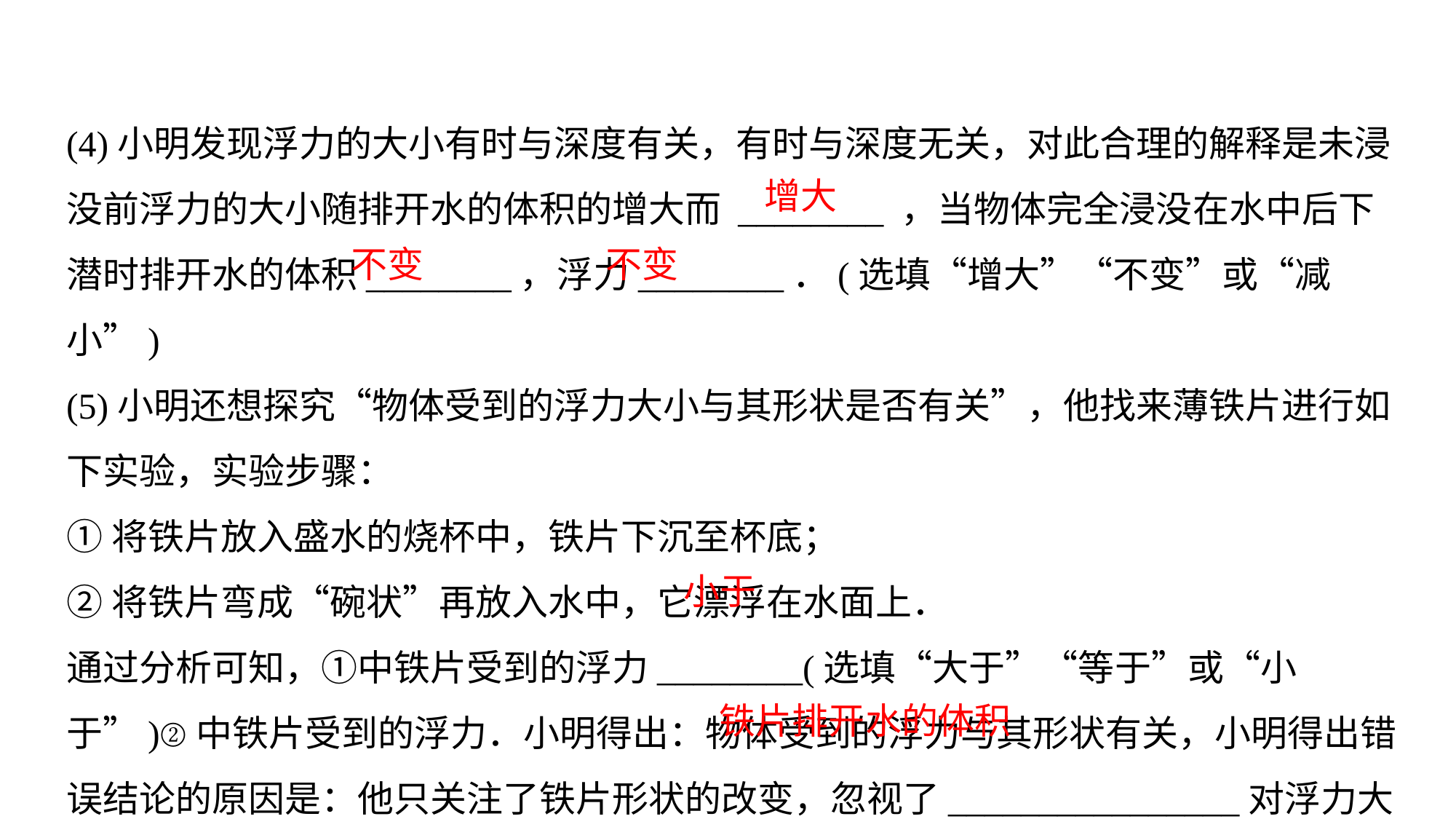

(4)小明发现浮力的大小有时与深度有关，有时与深度无关，对此合理的解释是未浸没前浮力的大小随排开水的体积的增大而 ________ ，当物体完全浸没在水中后下潜时排开水的体积________，浮力________．(选填“增大”“不变”或“减小”)
(5)小明还想探究“物体受到的浮力大小与其形状是否有关”，他找来薄铁片进行如下实验，实验步骤：①将铁片放入盛水的烧杯中，铁片下沉至杯底；②将铁片弯成“碗状”再放入水中，它漂浮在水面上．通过分析可知，①中铁片受到的浮力________(选填“大于”“等于”或“小于”)②中铁片受到的浮力．小明得出：物体受到的浮力与其形状有关，小明得出错误结论的原因是：他只关注了铁片形状的改变，忽视了________________对浮力大小的影响．
增大
不变
不变
小于
铁片排开水的体积